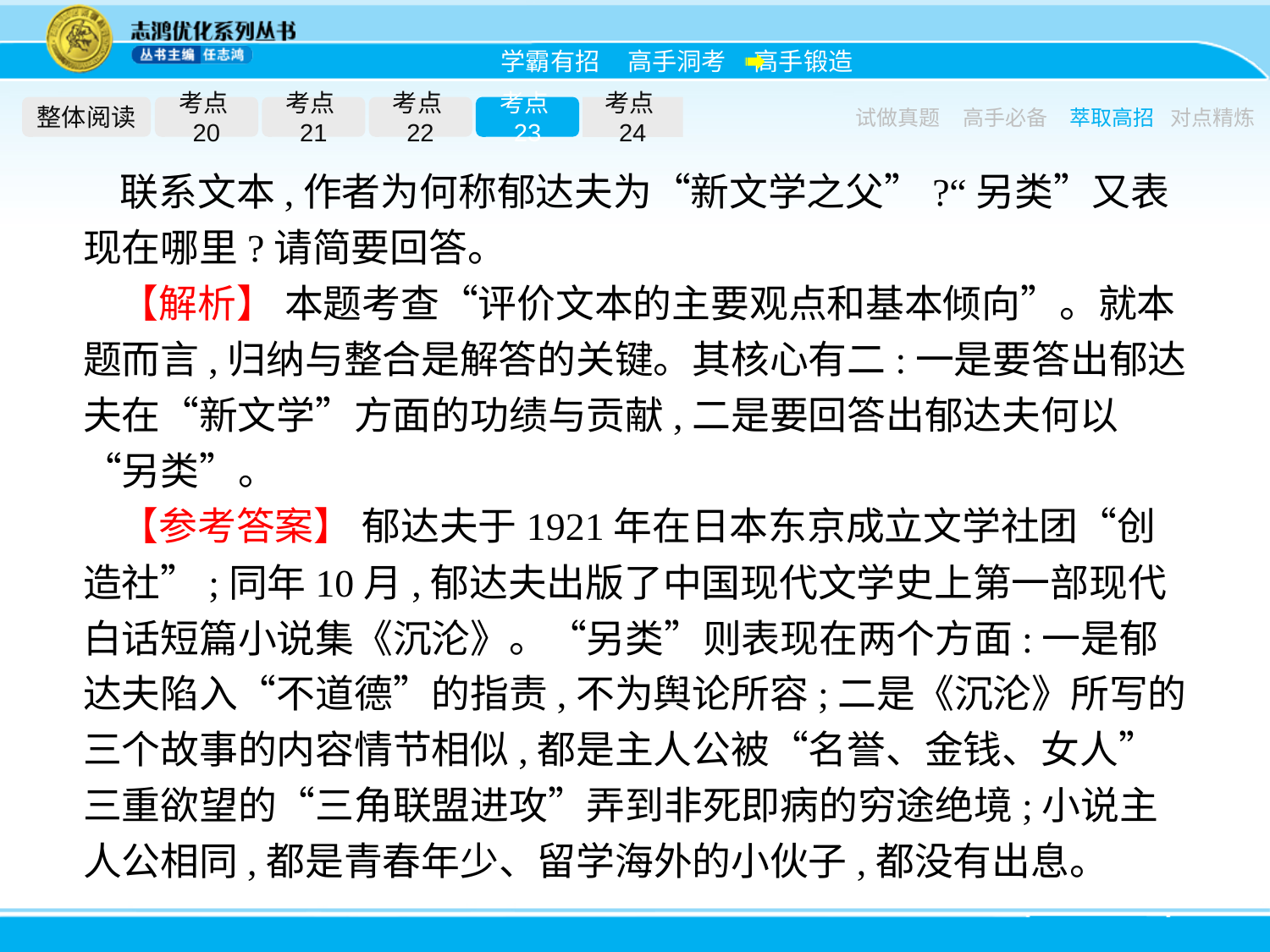

整体阅读
考点20
考点21
考点22
考点23
考点24
试做真题
高手必备
萃取高招
对点精炼
联系文本,作者为何称郁达夫为“新文学之父”?“另类”又表现在哪里?请简要回答。
【解析】 本题考查“评价文本的主要观点和基本倾向”。就本题而言,归纳与整合是解答的关键。其核心有二:一是要答出郁达夫在“新文学”方面的功绩与贡献,二是要回答出郁达夫何以“另类”。
【参考答案】 郁达夫于1921年在日本东京成立文学社团“创造社”;同年10月,郁达夫出版了中国现代文学史上第一部现代白话短篇小说集《沉沦》。“另类”则表现在两个方面:一是郁达夫陷入“不道德”的指责,不为舆论所容;二是《沉沦》所写的三个故事的内容情节相似,都是主人公被“名誉、金钱、女人”三重欲望的“三角联盟进攻”弄到非死即病的穷途绝境;小说主人公相同,都是青春年少、留学海外的小伙子,都没有出息。